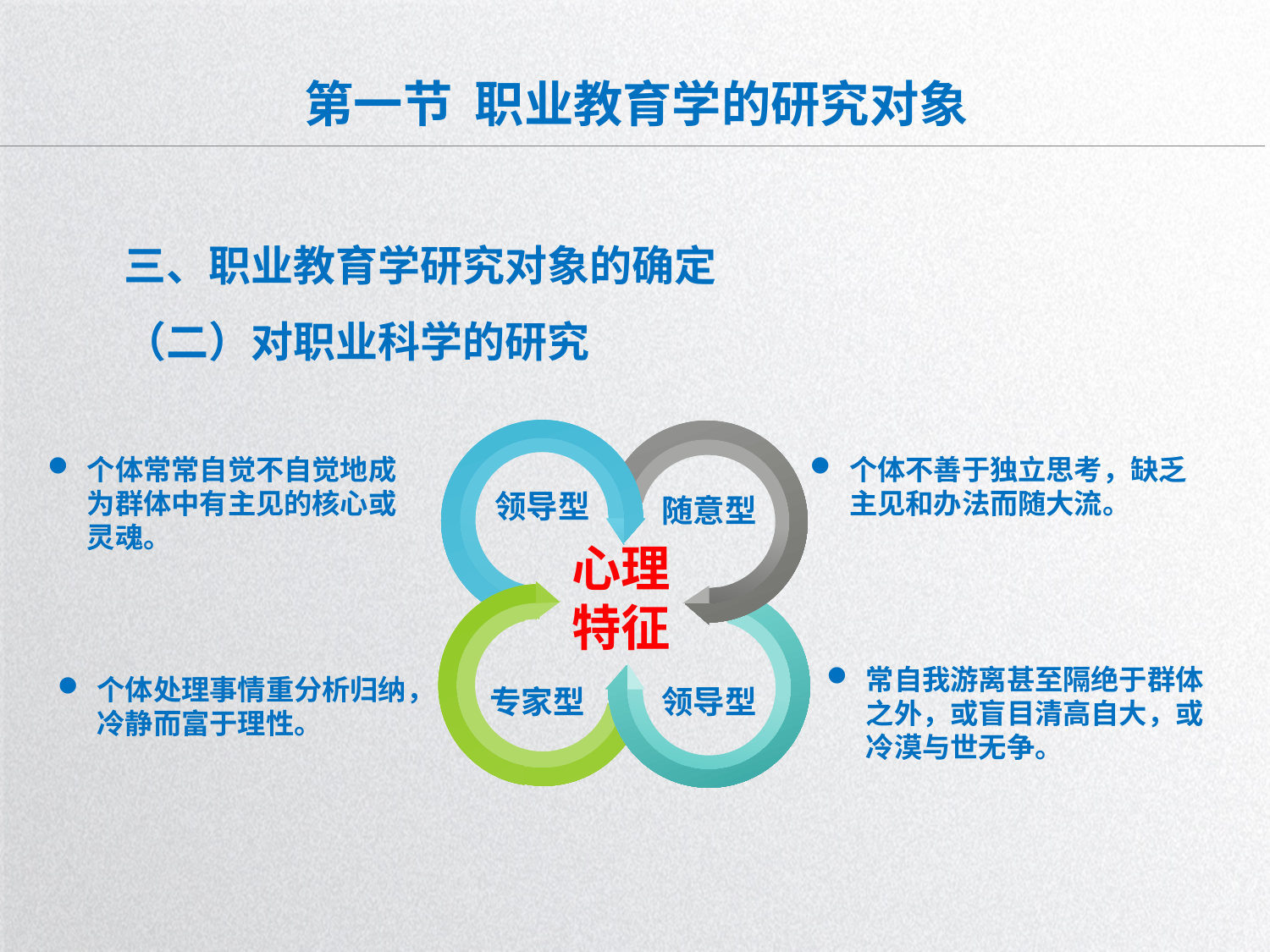

# 第一节  职业教育学的研究对象
三、职业教育学研究对象的确定
（二）对职业科学的研究

个体常常自觉不自觉地成为群体中有主见的核心或灵魂。
个体不善于独立思考，缺乏主见和办法而随大流。
领导型
随意型
心理特征
常自我游离甚至隔绝于群体之外，或盲目清高自大，或冷漠与世无争。
个体处理事情重分析归纳，冷静而富于理性。
领导型
专家型